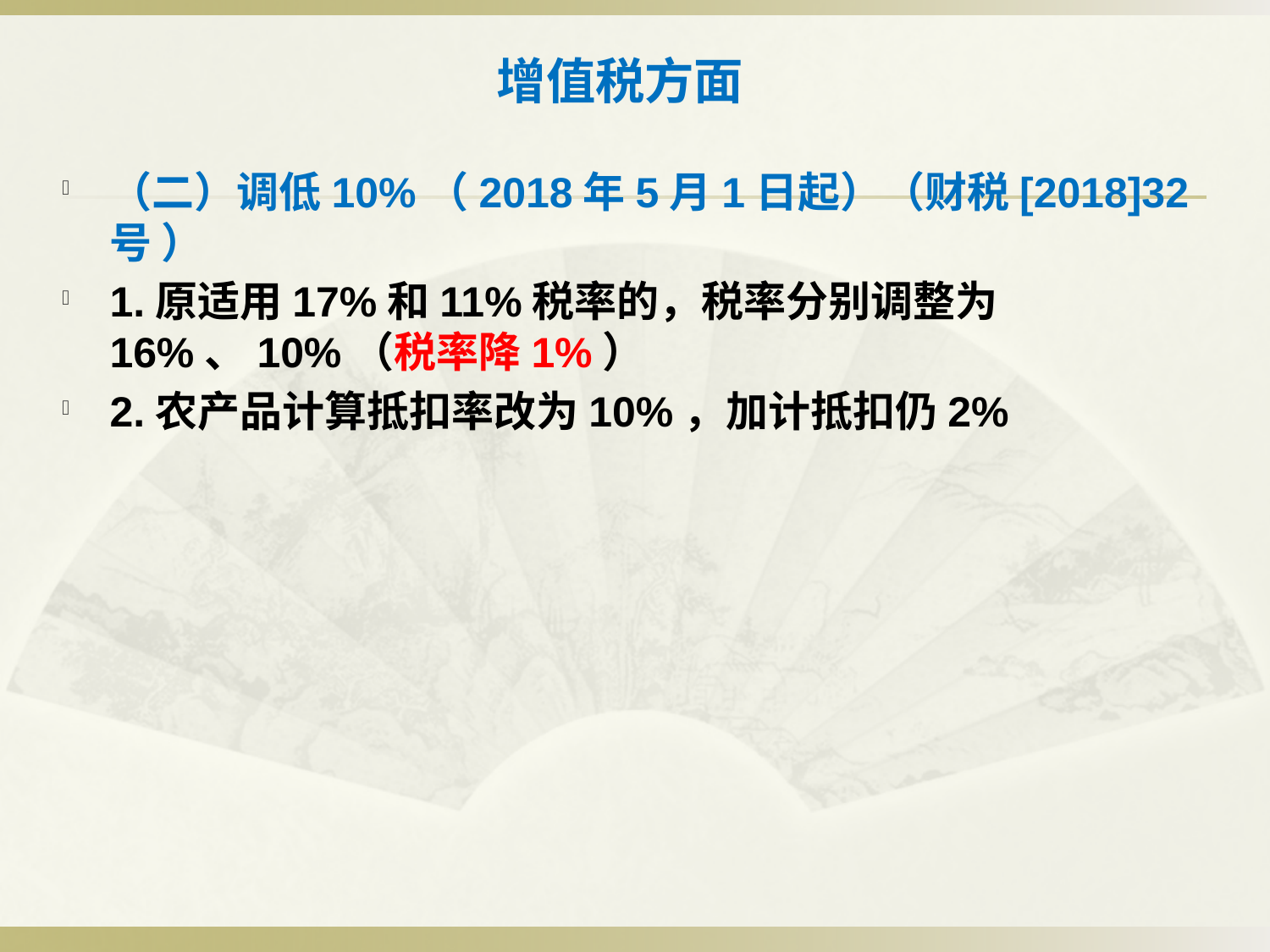

# 增值税方面
（二）调低10%（2018年5月1日起）（财税[2018]32号 ）
1.原适用17%和11%税率的，税率分别调整为16%、10%（税率降1%）
2.农产品计算抵扣率改为10%，加计抵扣仍2%